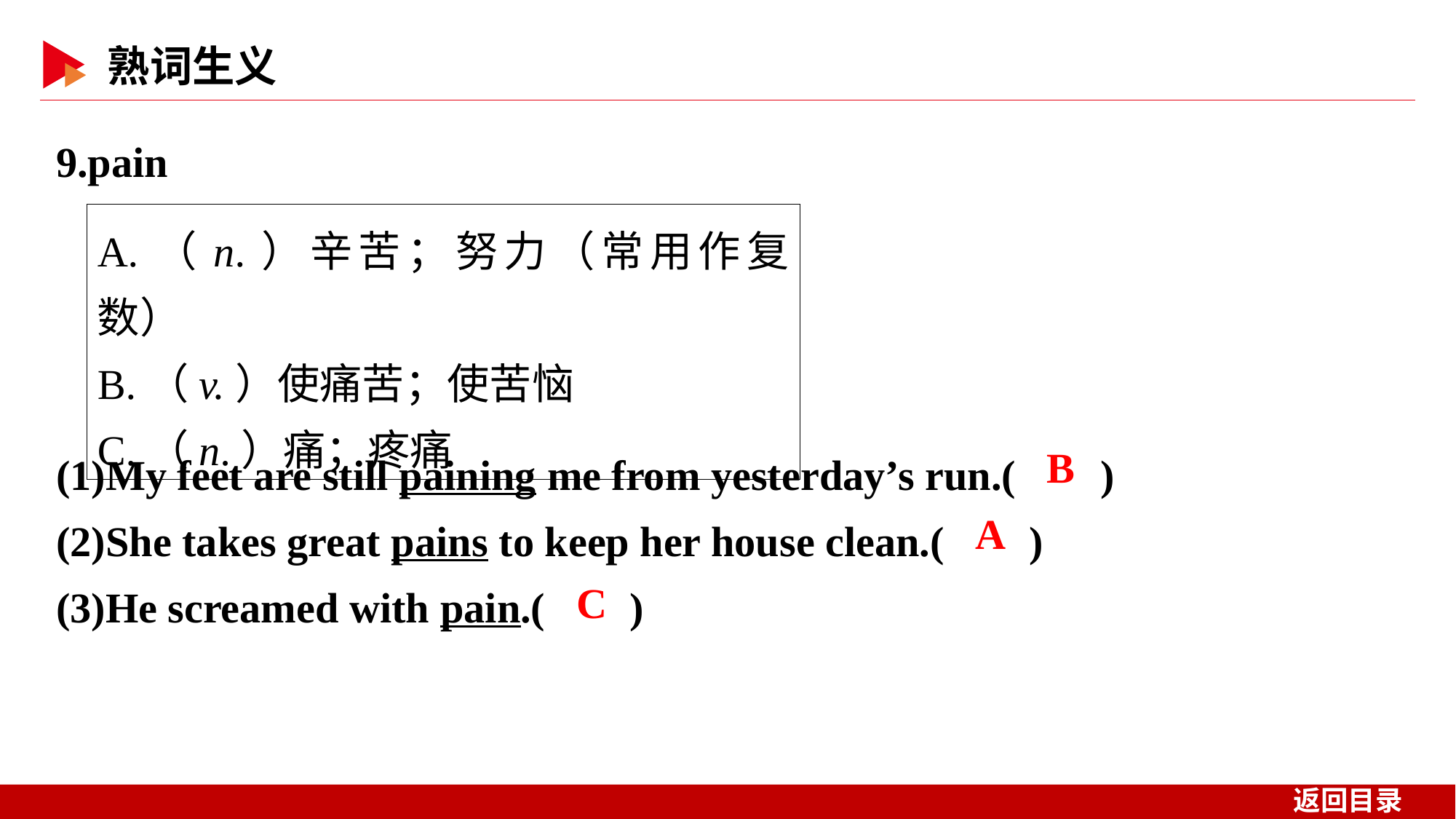

9.pain
A.（n.）辛苦；努力（常用作复数）
B.（v.）使痛苦；使苦恼
C.（n.）痛；疼痛
(1)My feet are still paining me from yesterday’s run.(        )
(2)She takes great pains to keep her house clean.(        )
(3)He screamed with pain.(        )
   B
   A
   C